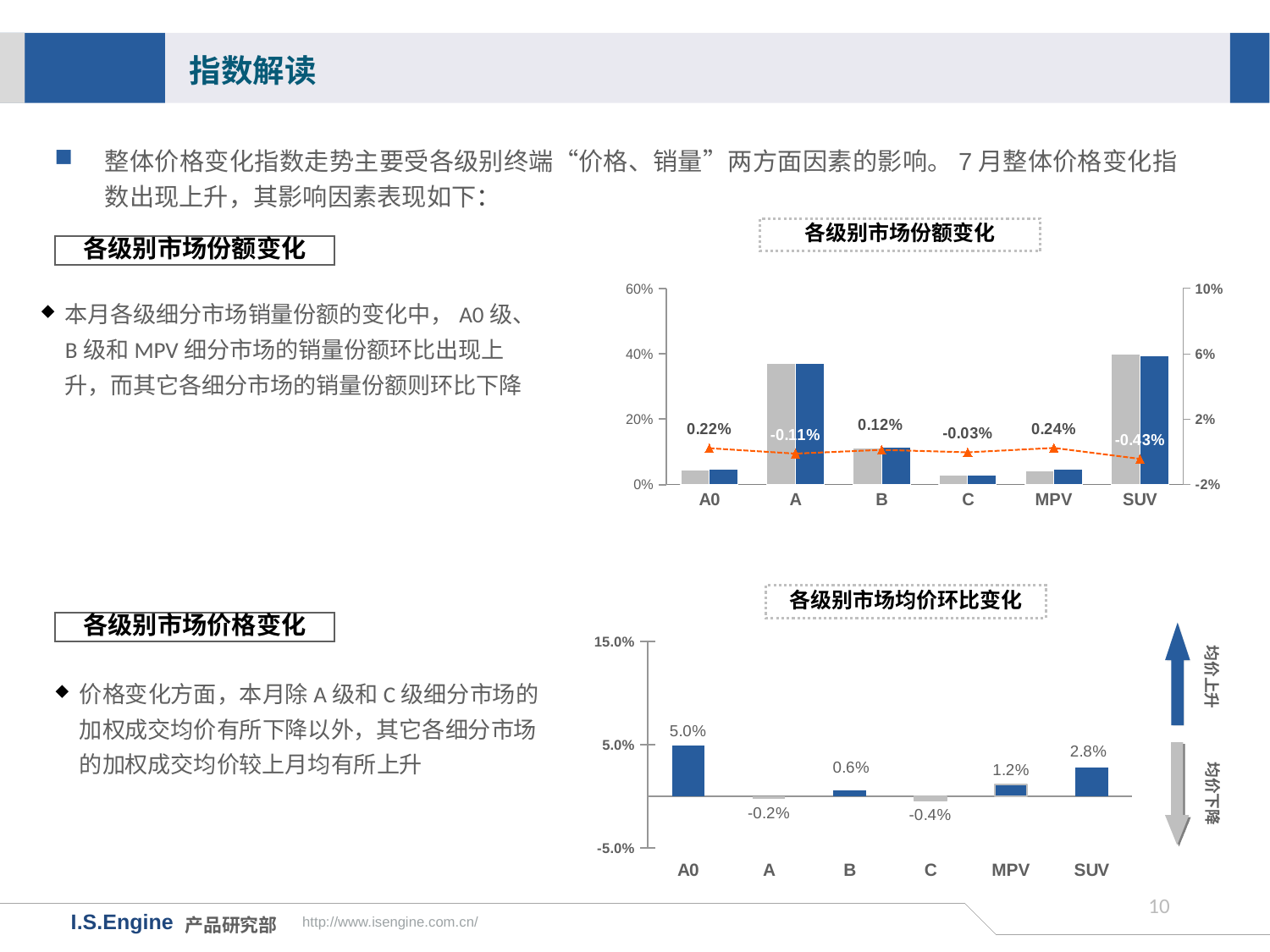

指数解读
整体价格变化指数走势主要受各级别终端“价格、销量”两方面因素的影响。7月整体价格变化指数出现上升，其影响因素表现如下：
各级别市场份额变化
各级别市场份额变化

### Chart

| Category | 18年6月市场份额 | 18年7月市场份额 | 月度份额差值 |
|---|---|---|---|
| A0 | 0.044 | 0.0462 | 0.0022000000000000006 |
| A | 0.3713 | 0.3702 | -0.0011000000000000454 |
| B | 0.1133 | 0.1145 | 0.0012000000000000066 |
| C | 0.0297 | 0.0294 | -0.00030000000000000165 |
| MPV | 0.0432 | 0.0456 | 0.0023999999999999994 |
| SUV | 0.3985 | 0.3942 | -0.004300000000000026 |
本月各级细分市场销量份额的变化中，A0级、B级和MPV细分市场的销量份额环比出现上升，而其它各细分市场的销量份额则环比下降
各级别市场均价环比变化
各级别市场价格变化

### Chart

| Category |  |
|---|---|
| A0 | 0.04965134406818894 |
| A | -0.002470676186115184 |
| B | 0.005880474300754113 |
| C | -0.004195672014762009 |
| MPV | 0.011792645095652032 |
| SUV | 0.027851683566617602 |
均价上升
价格变化方面，本月除A级和C级细分市场的加权成交均价有所下降以外，其它各细分市场的加权成交均价较上月均有所上升

均价下降
10